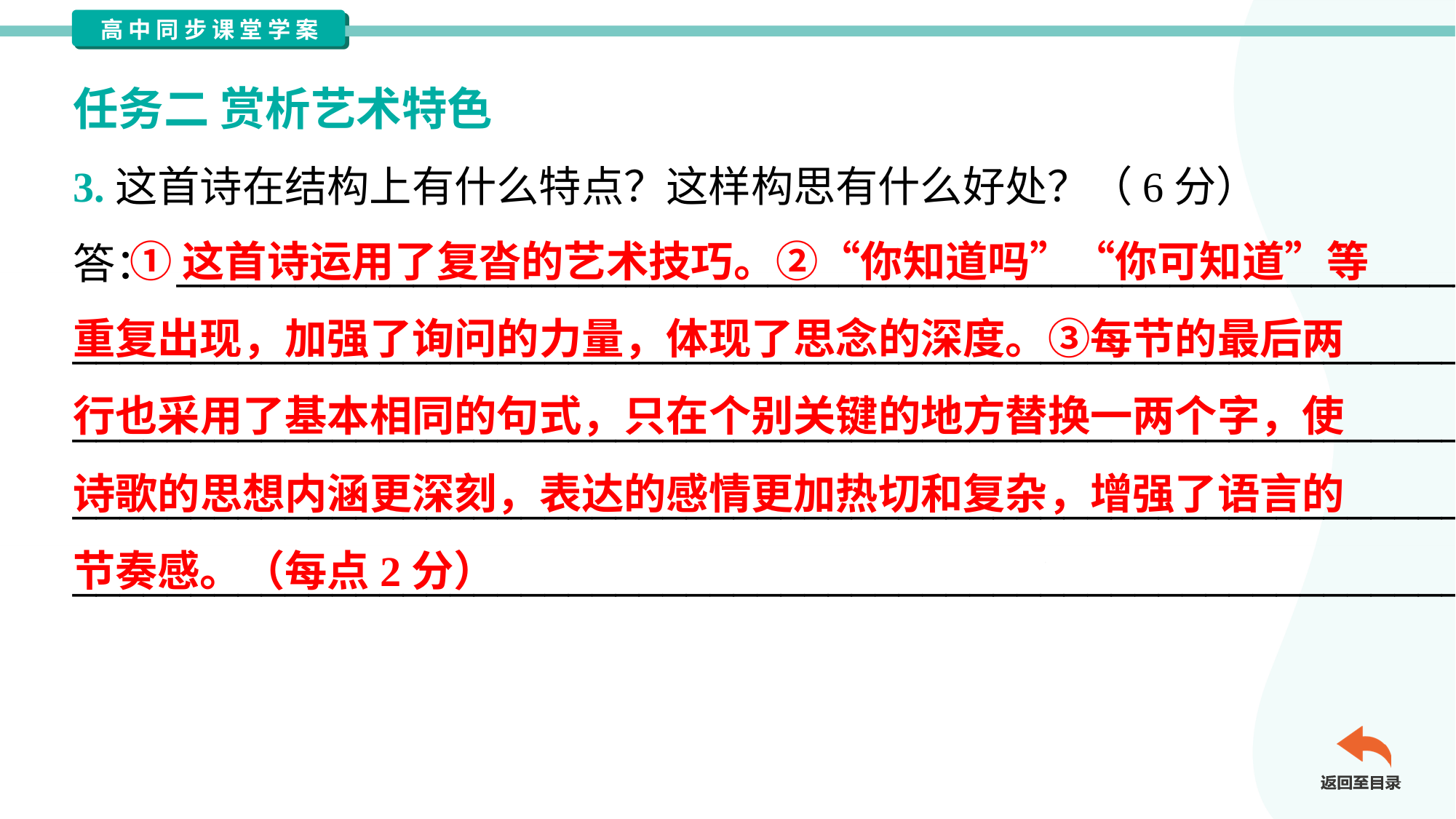

任务二 赏析艺术特色
3.这首诗在结构上有什么特点？这样构思有什么好处？（6分）
答： ________________________________________________________
_____________________________________________________________
_____________________________________________________________
_____________________________________________________________
_____________________________________________________________
      ①这首诗运用了复沓的艺术技巧。②“你知道吗”“你可知道”等
重复出现，加强了询问的力量，体现了思念的深度。③每节的最后两
行也采用了基本相同的句式，只在个别关键的地方替换一两个字，使
诗歌的思想内涵更深刻，表达的感情更加热切和复杂，增强了语言的
节奏感。（每点2分）